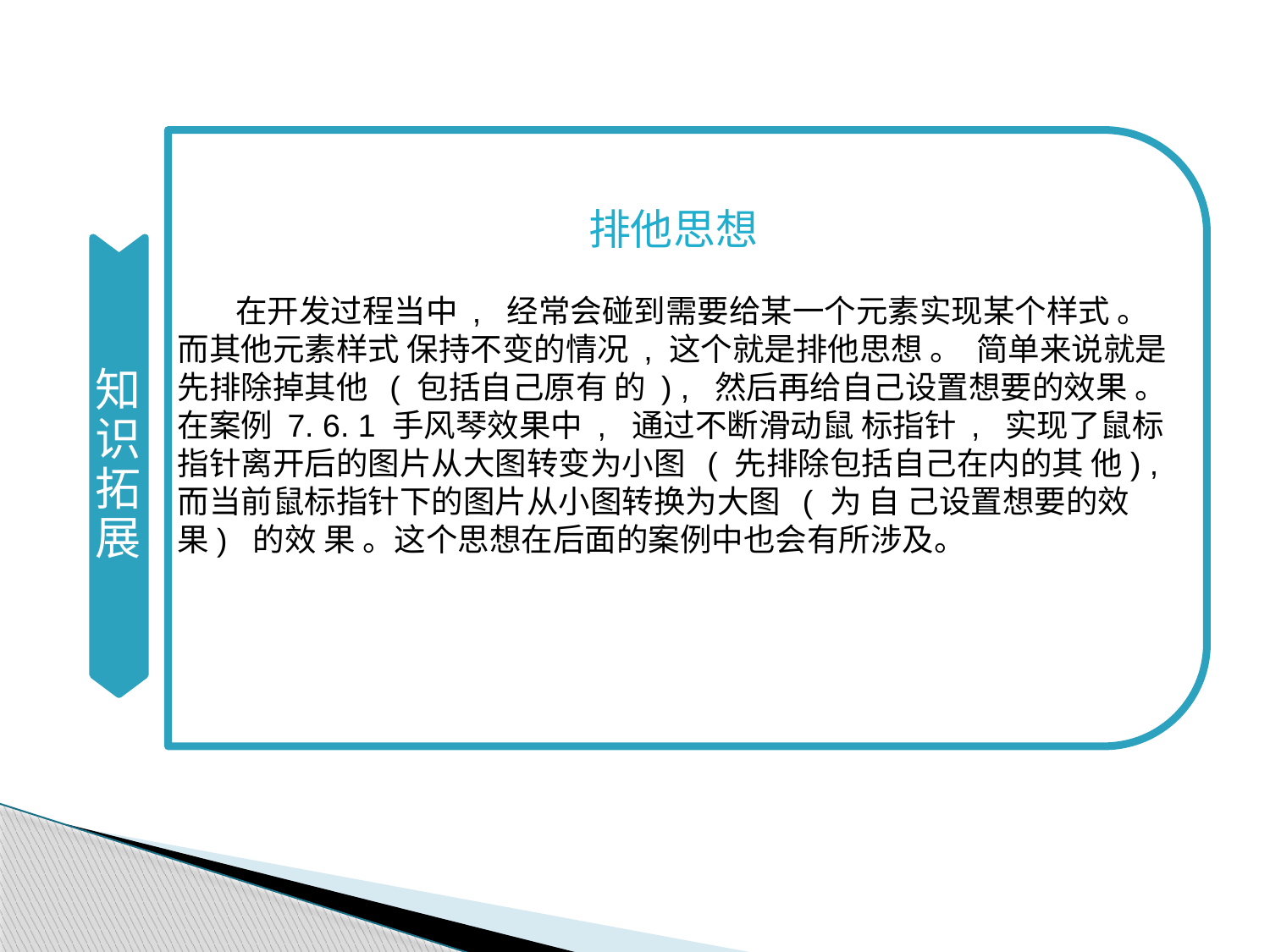

知识拓展
排他思想

       在开发过程当中 ,  经常会碰到需要给某一个元素实现某个样式 。而其他元素样式 保持不变的情况 , 这个就是排他思想 。  简单来说就是先排除掉其他  ( 包括自己原有 的 ) ,  然后再给自己设置想要的效果 。在案例 7. 6. 1 手风琴效果中 ,  通过不断滑动鼠 标指针 ,  实现了鼠标指针离开后的图片从大图转变为小图  ( 先排除包括自己在内的其 他) ,  而当前鼠标指针下的图片从小图转换为大图  ( 为 自 己设置想要的效果)  的效 果 。这个思想在后面的案例中也会有所涉及。